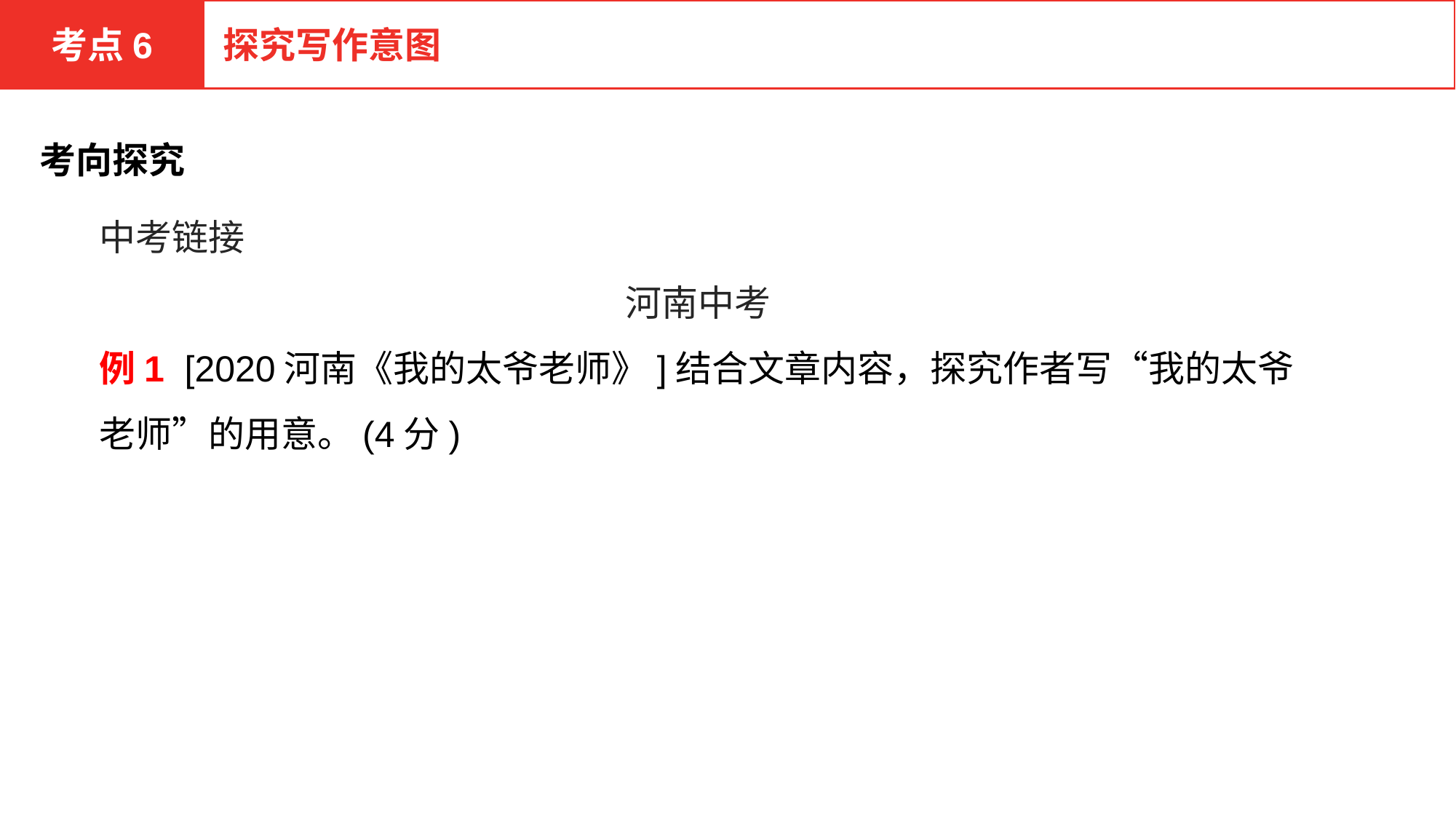

考点6
探究写作意图
考向探究
中考链接
河南中考
例1  [2020河南《我的太爷老师》]结合文章内容，探究作者写“我的太爷老师”的用意。(4分)